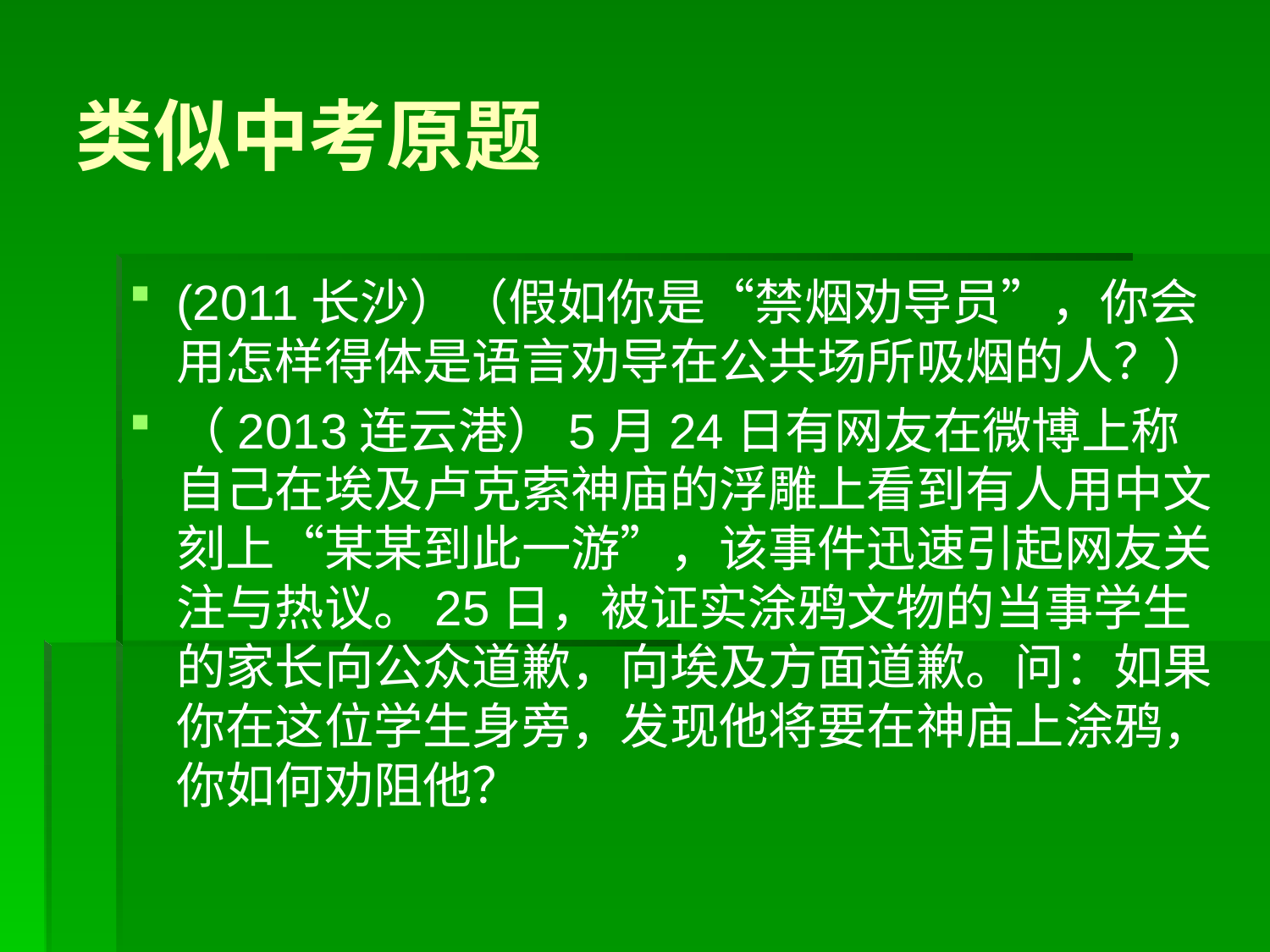

# 类似中考原题
(2011长沙）（假如你是“禁烟劝导员”，你会用怎样得体是语言劝导在公共场所吸烟的人？）
（2013连云港）5月24日有网友在微博上称自己在埃及卢克索神庙的浮雕上看到有人用中文刻上“某某到此一游”，该事件迅速引起网友关注与热议。25日，被证实涂鸦文物的当事学生的家长向公众道歉，向埃及方面道歉。问：如果你在这位学生身旁，发现他将要在神庙上涂鸦，你如何劝阻他？